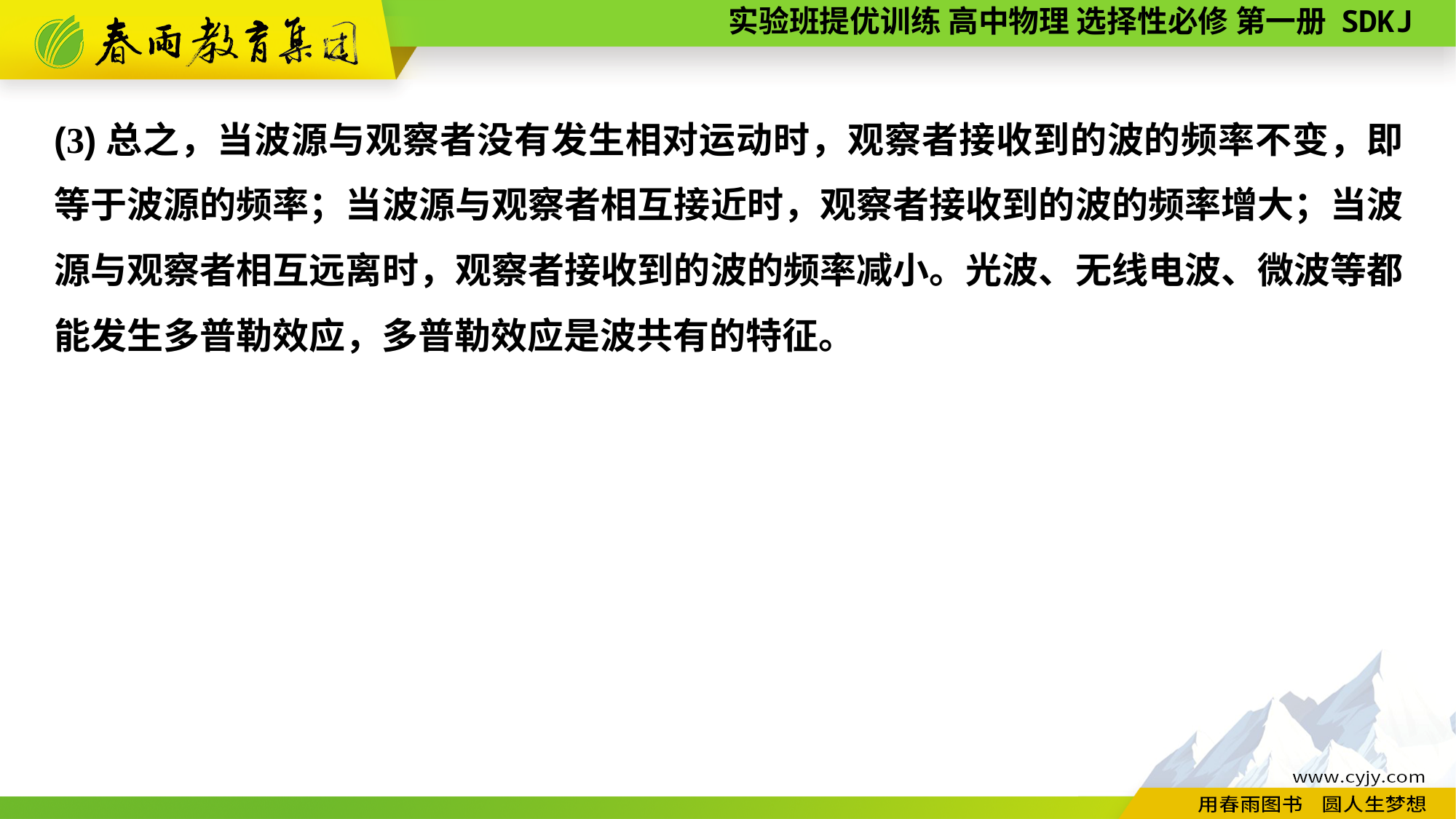

(3)总之，当波源与观察者没有发生相对运动时，观察者接收到的波的频率不变，即等于波源的频率；当波源与观察者相互接近时，观察者接收到的波的频率增大；当波源与观察者相互远离时，观察者接收到的波的频率减小。光波、无线电波、微波等都能发生多普勒效应，多普勒效应是波共有的特征。